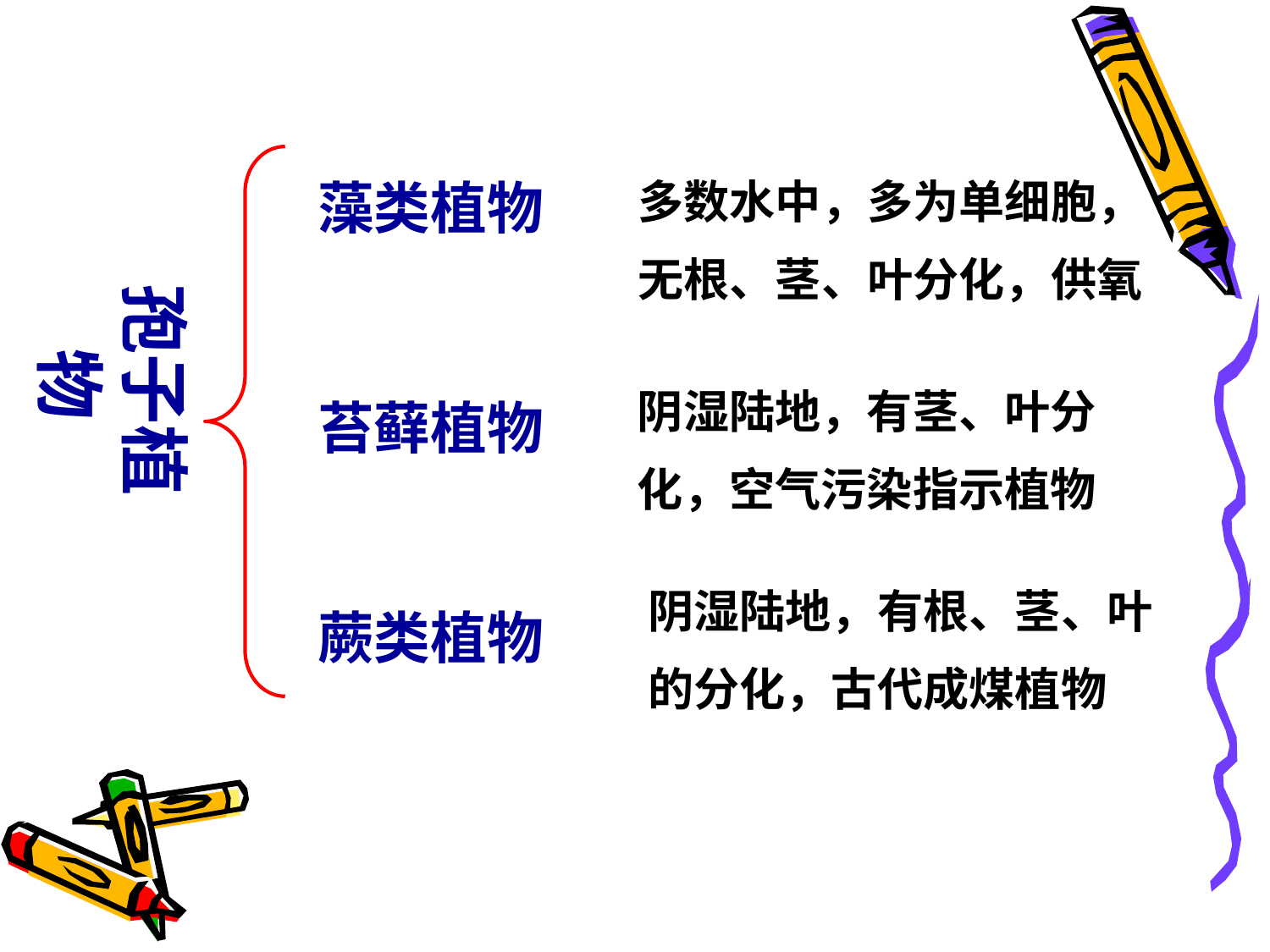

藻类植物
多数水中，多为单细胞，
无根、茎、叶分化，供氧
孢子植物
阴湿陆地，有茎、叶分
化，空气污染指示植物
苔藓植物
阴湿陆地，有根、茎、叶
的分化，古代成煤植物
蕨类植物